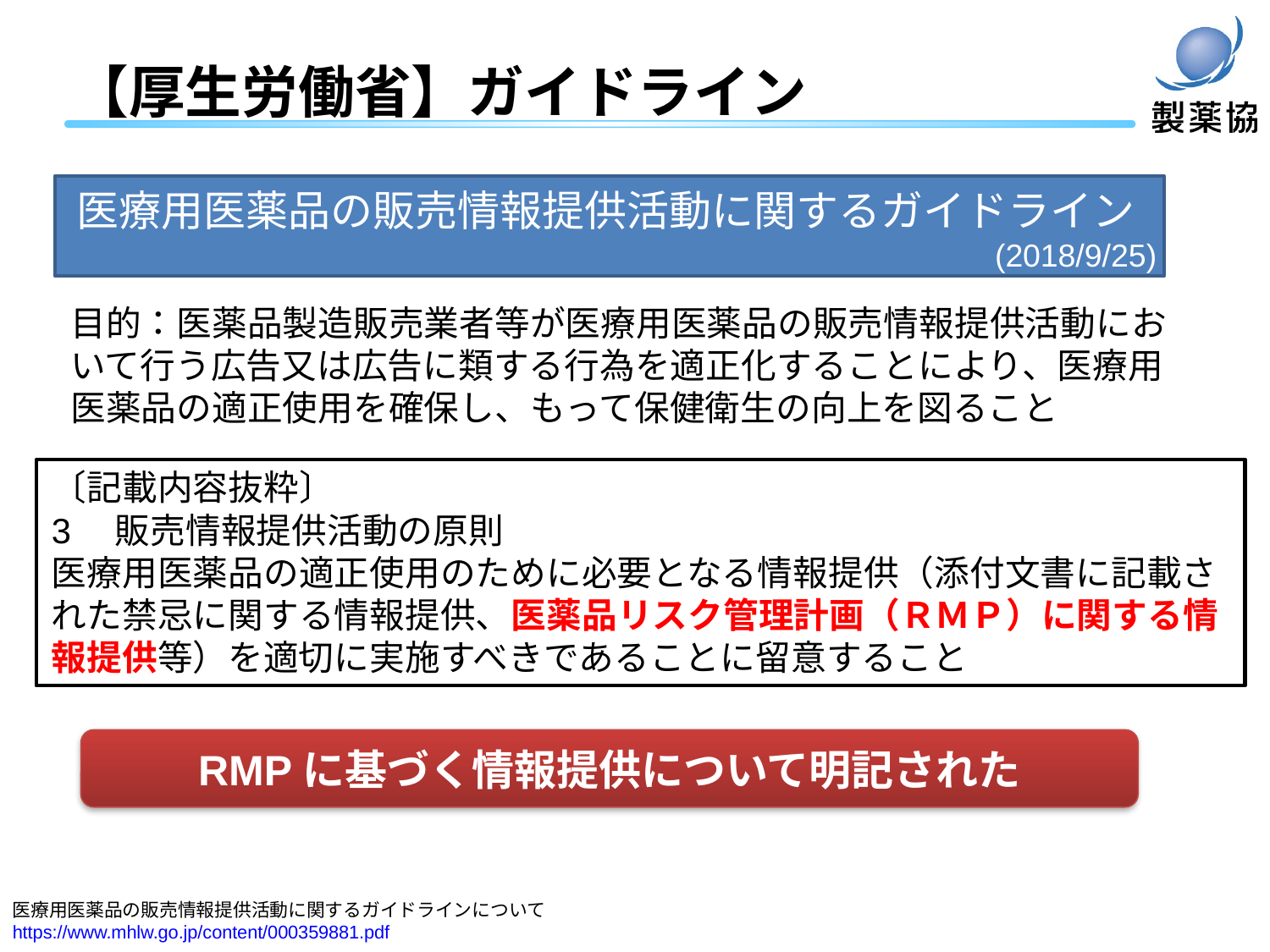

【厚生労働省】ガイドライン

医療用医薬品の販売情報提供活動に関するガイドライン
(2018/9/25)
目的：医薬品製造販売業者等が医療用医薬品の販売情報提供活動において行う広告又は広告に類する行為を適正化することにより、医療用医薬品の適正使用を確保し、もって保健衛生の向上を図ること

〔記載内容抜粋〕
3　販売情報提供活動の原則
医療用医薬品の適正使用のために必要となる情報提供（添付文書に記載された禁忌に関する情報提供、医薬品リスク管理計画（ＲＭＰ）に関する情報提供等）を適切に実施すべきであることに留意すること
RMPに基づく情報提供について明記された
医療用医薬品の販売情報提供活動に関するガイドラインについて
https://www.mhlw.go.jp/content/000359881.pdf